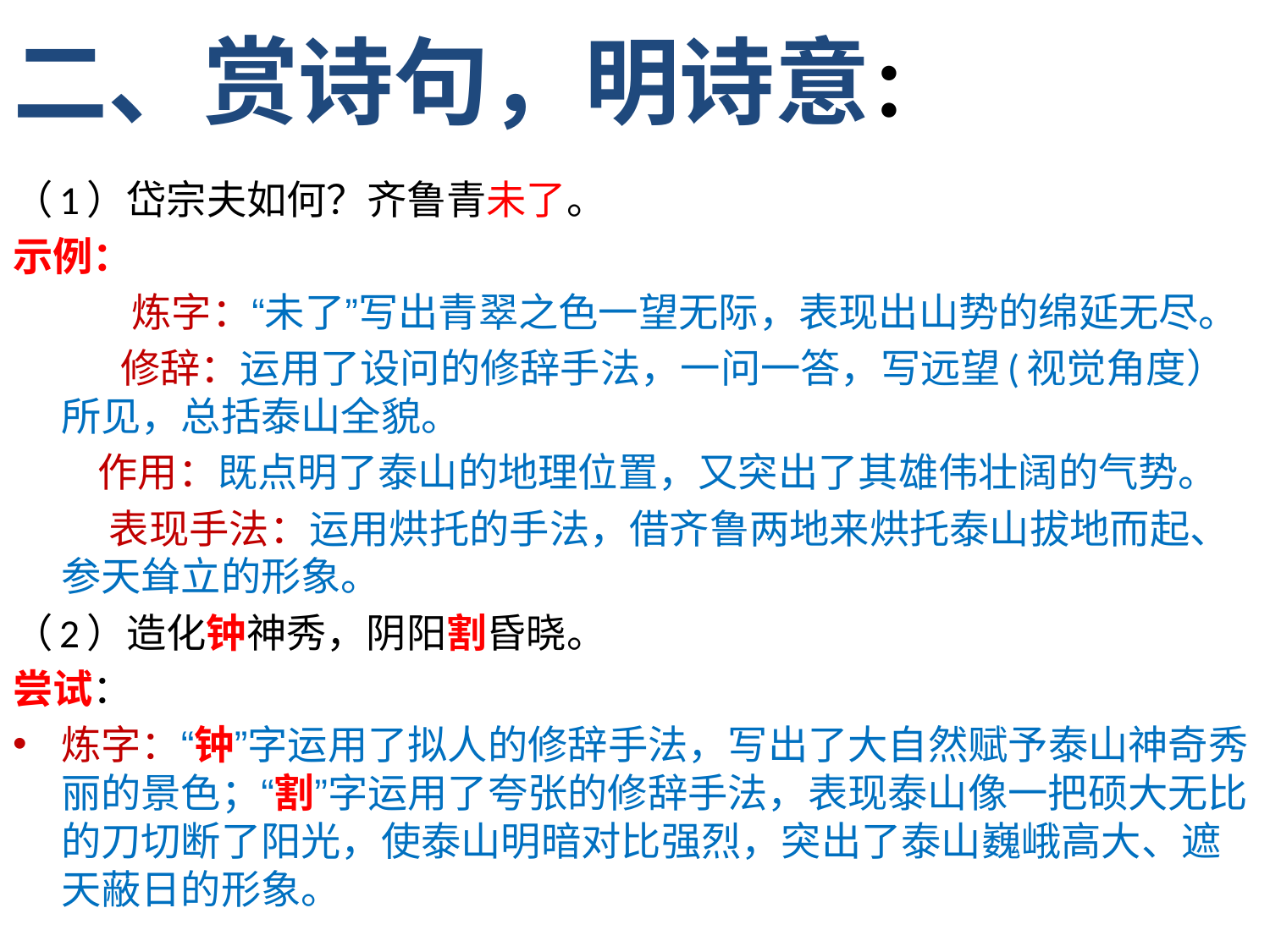

# 二、赏诗句，明诗意：
（1）岱宗夫如何？齐鲁青未了。
示例：
          炼字：“未了”写出青翠之色一望无际，表现出山势的绵延无尽。
         修辞：运用了设问的修辞手法，一问一答，写远望(视觉角度）所见，总括泰山全貌。
       作用：既点明了泰山的地理位置，又突出了其雄伟壮阔的气势。
        表现手法：运用烘托的手法，借齐鲁两地来烘托泰山拔地而起、参天耸立的形象。
（2）造化钟神秀，阴阳割昏晓。
尝试：
炼字：“钟”字运用了拟人的修辞手法，写出了大自然赋予泰山神奇秀丽的景色；“割”字运用了夸张的修辞手法，表现泰山像一把硕大无比的刀切断了阳光，使泰山明暗对比强烈，突出了泰山巍峨高大、遮天蔽日的形象。